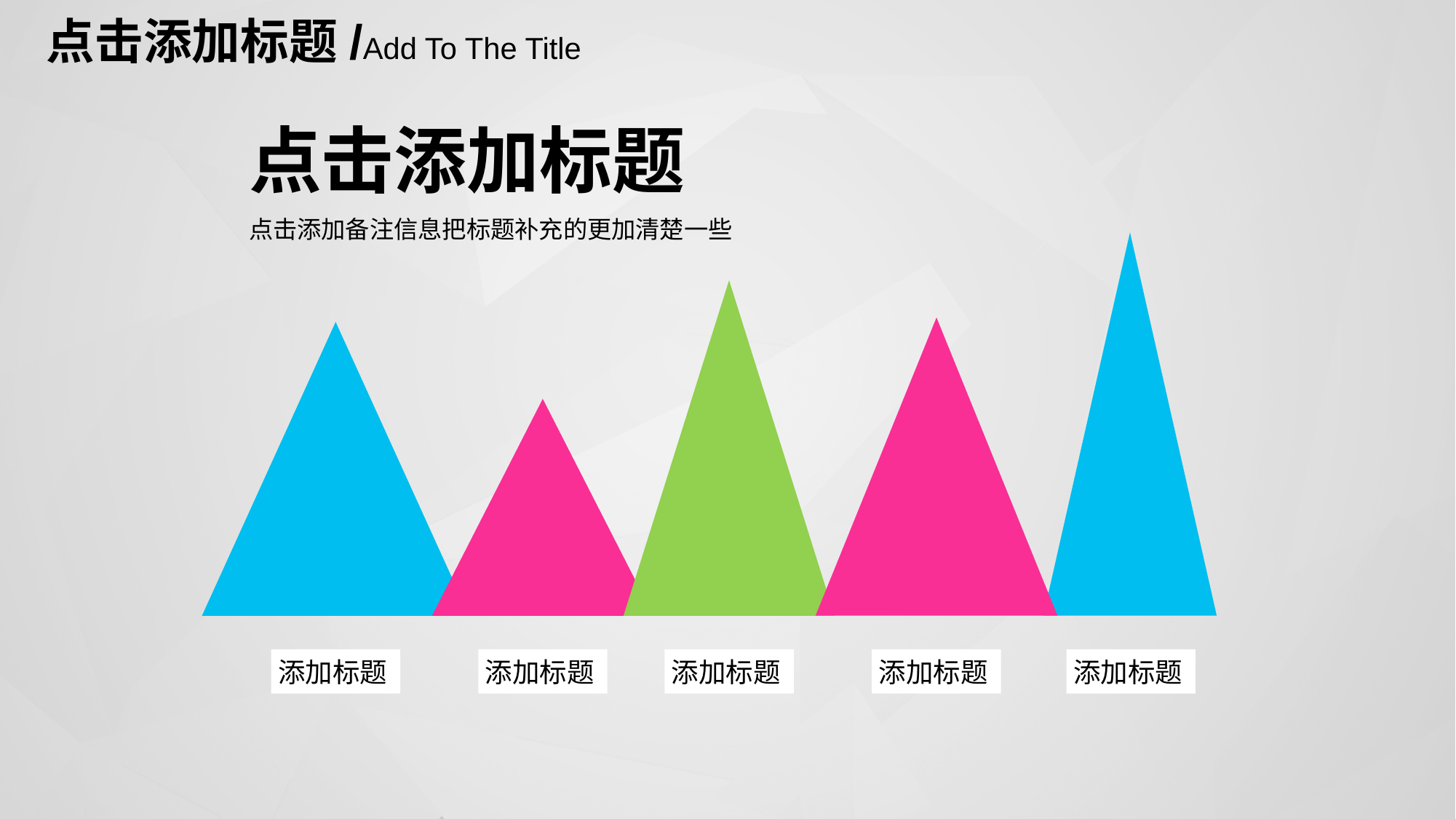

点击添加标题/Add To The Title
点击添加标题
点击添加备注信息把标题补充的更加清楚一些

添加标题
添加标题
添加标题
添加标题
添加标题